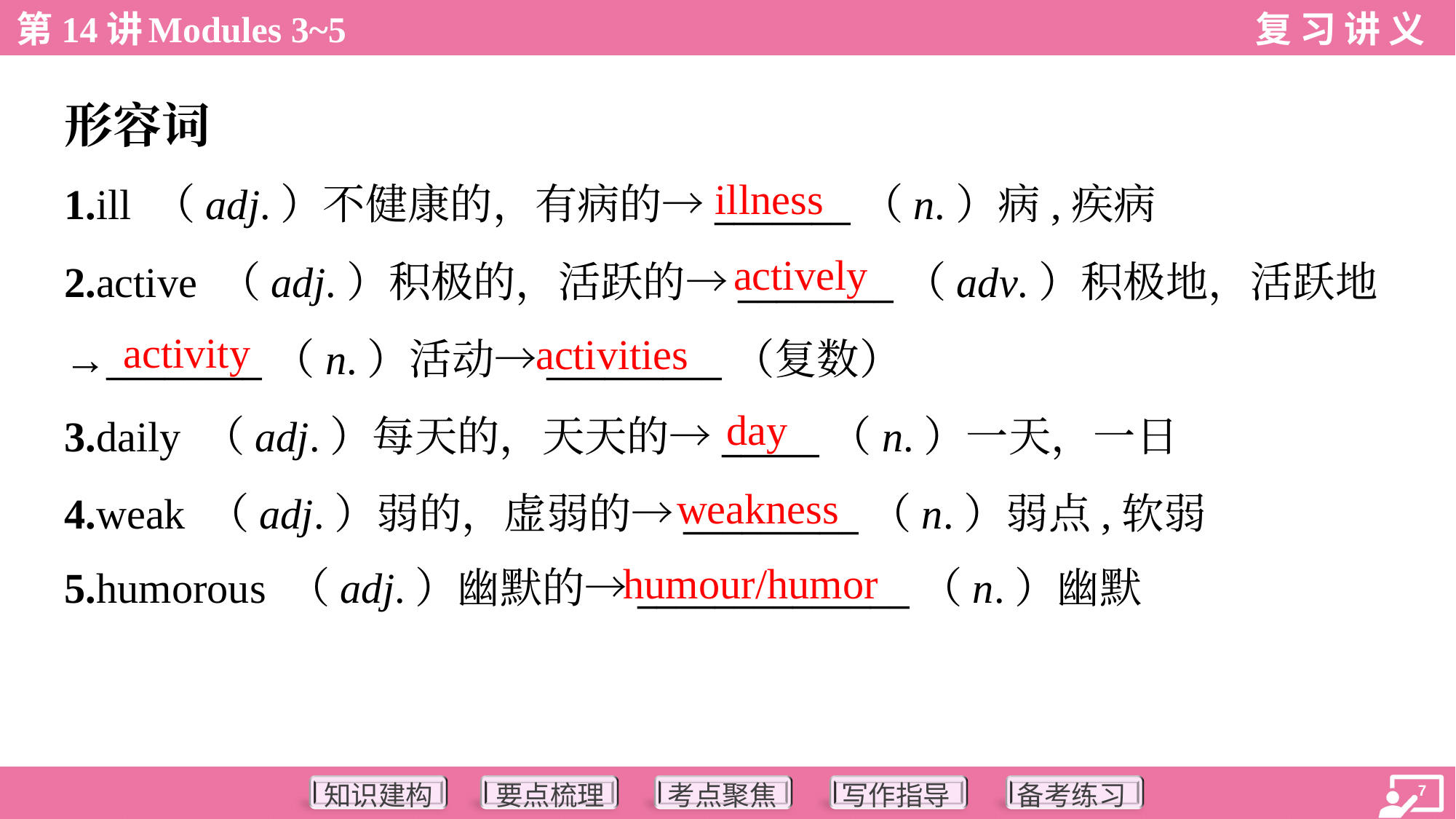

形容词
illness
1.ill （adj.）不健康的，有病的→_______（n.）病,疾病
2.active （adj.）积极的，活跃的→________（adv.）积极地，活跃地
→________（n.）活动→_________（复数）
3.daily （adj.）每天的，天天的→_____（n.）一天，一日
4.weak （adj.）弱的，虚弱的→_________（n.）弱点,软弱
5.humorous （adj.）幽默的→______________（n.）幽默
actively
activity
activities
day
weakness
humour/humor